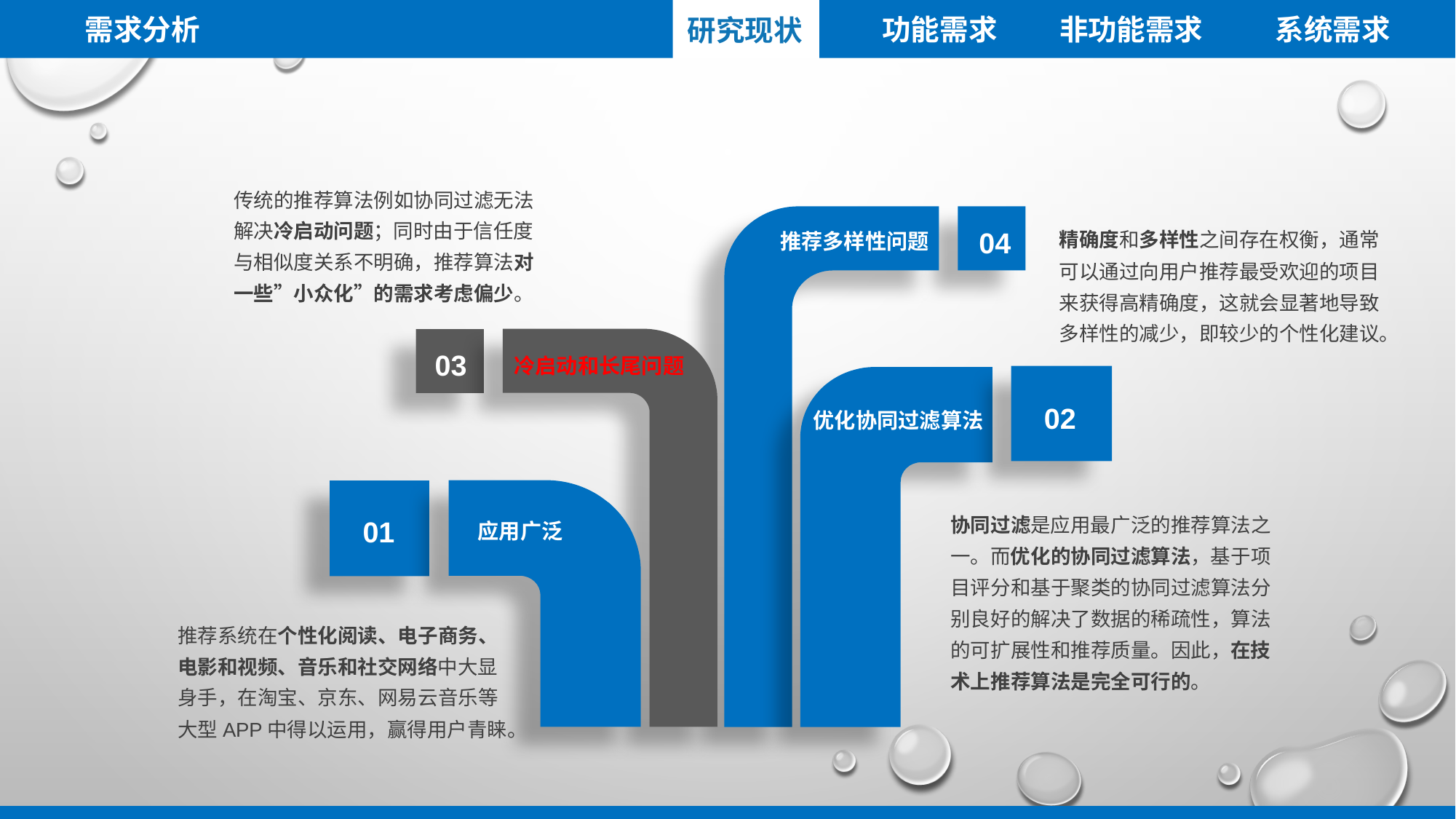

需求分析
功能需求
非功能需求
系统需求
研究现状

传统的推荐算法例如协同过滤无法解决冷启动问题；同时由于信任度与相似度关系不明确，推荐算法对一些”小众化”的需求考虑偏少。

04
 推荐多样性问题
精确度和多样性之间存在权衡，通常可以通过向用户推荐最受欢迎的项目来获得高精确度，这就会显著地导致多样性的减少，即较少的个性化建议。

03
冷启动和长尾问题

02
优化协同过滤算法

01
协同过滤是应用最广泛的推荐算法之一。而优化的协同过滤算法，基于项目评分和基于聚类的协同过滤算法分别良好的解决了数据的稀疏性，算法的可扩展性和推荐质量。因此，在技术上推荐算法是完全可行的。
应用广泛
推荐系统在个性化阅读、电子商务、电影和视频、音乐和社交网络中大显身手，在淘宝、京东、网易云音乐等大型APP中得以运用，赢得用户青睐。